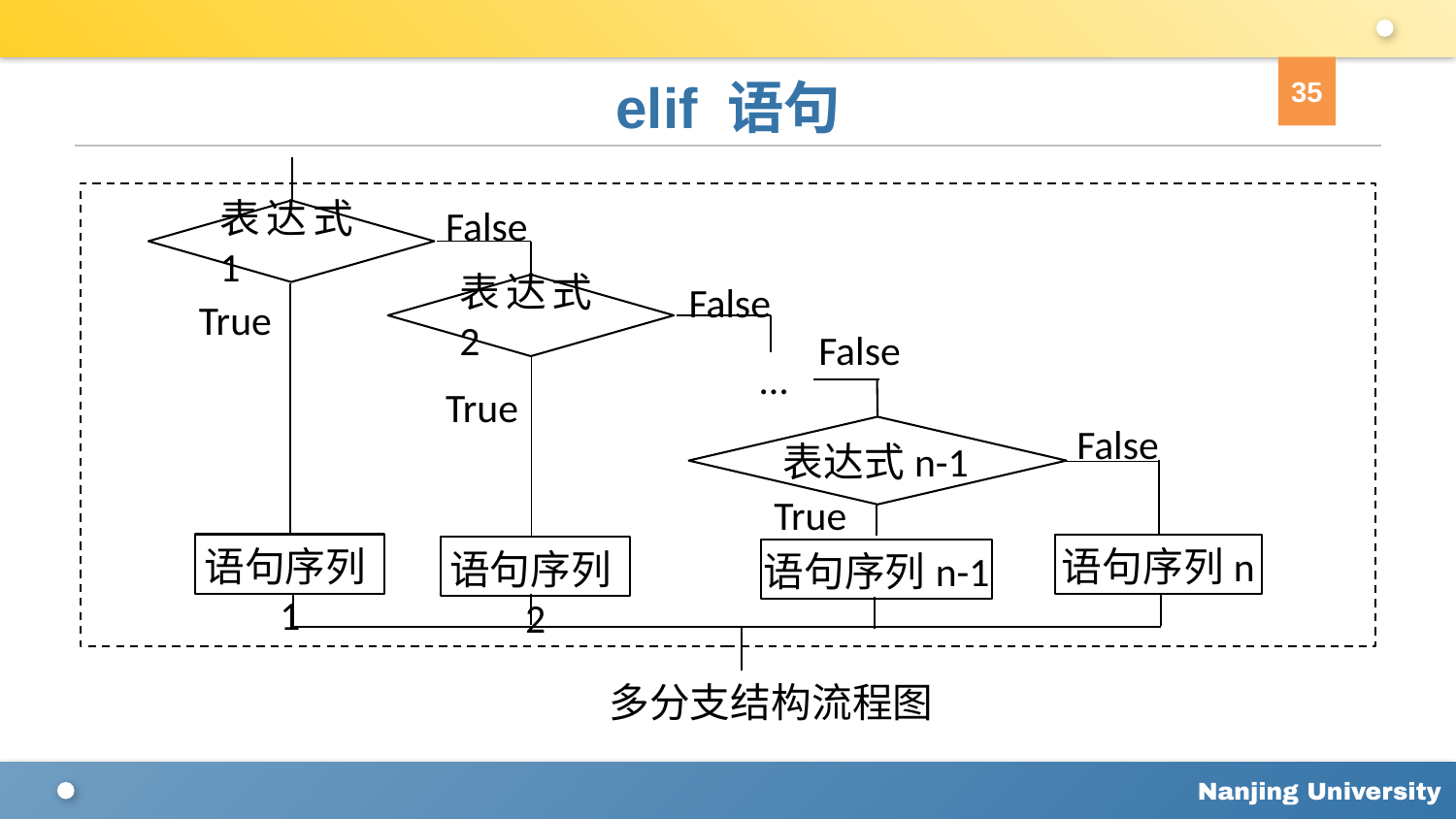

35
# elif 语句
表达式1
False
表达式2
False
True
False
…
True
表达式n-1
False
True
语句序列1
语句序列n
语句序列n-1

语句序列2
多分支结构流程图